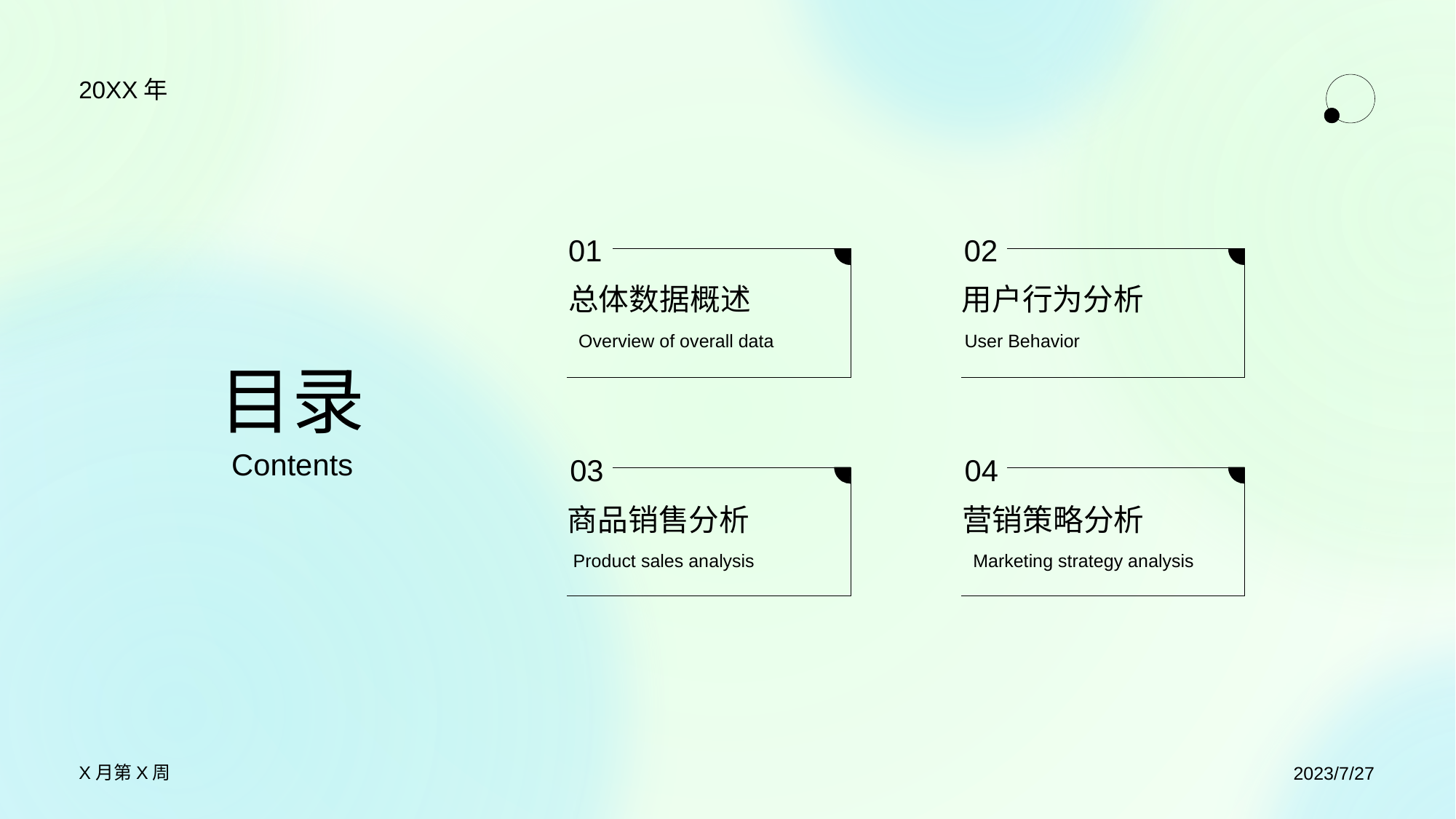

20XX年
01

总体数据概述
Overview of overall data
02

用户行为分析
User Behavior
# 目录
Contents

03

商品销售分析
Product sales analysis

04

营销策略分析
Marketing strategy analysis
2023/7/27
X月第X周